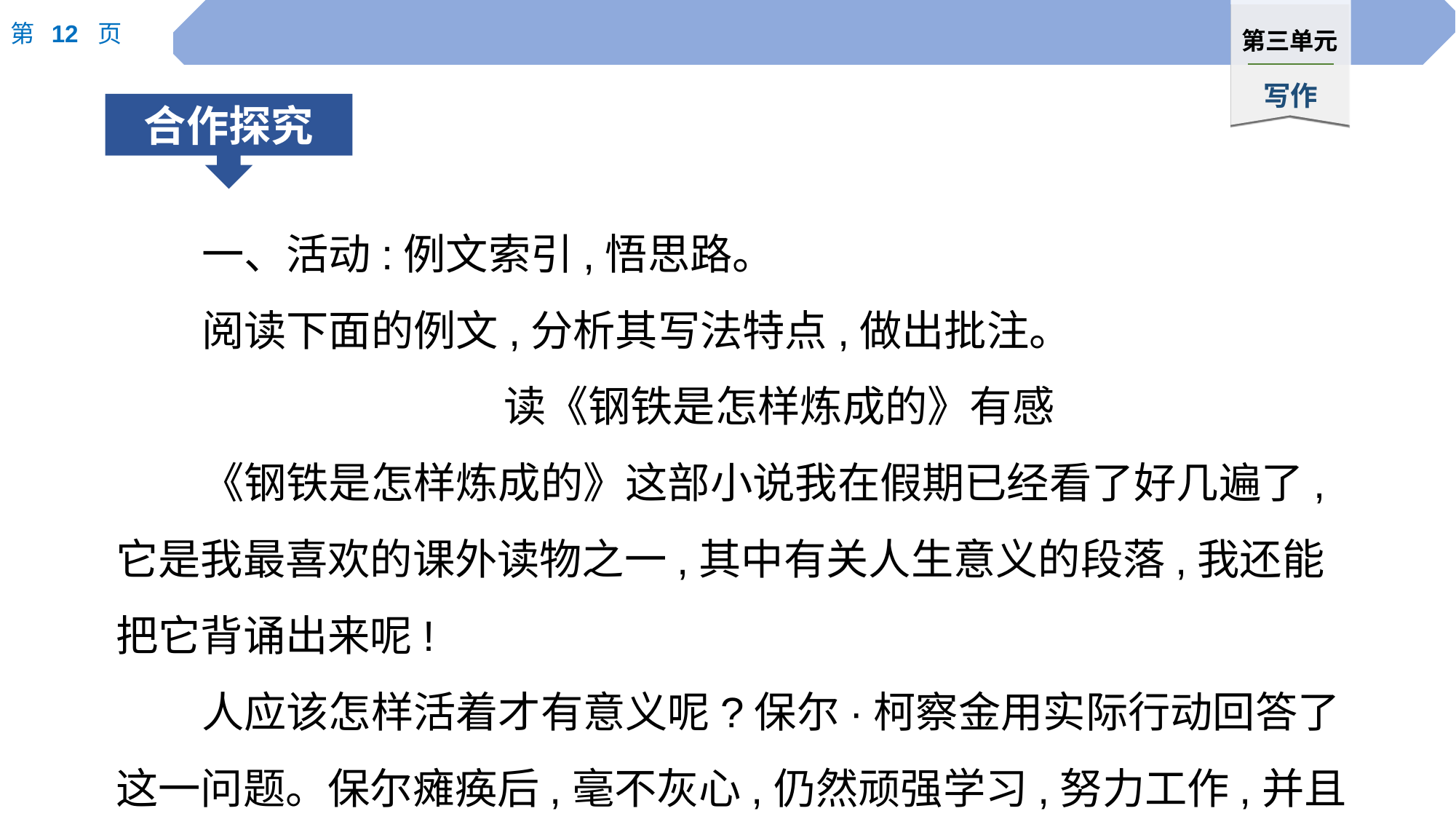

一、活动:例文索引,悟思路。
阅读下面的例文,分析其写法特点,做出批注。
读《钢铁是怎样炼成的》有感
《钢铁是怎样炼成的》这部小说我在假期已经看了好几遍了,它是我最喜欢的课外读物之一,其中有关人生意义的段落,我还能把它背诵出来呢!
人应该怎样活着才有意义呢?保尔·柯察金用实际行动回答了这一问题。保尔瘫痪后,毫不灰心,仍然顽强学习,努力工作,并且开始